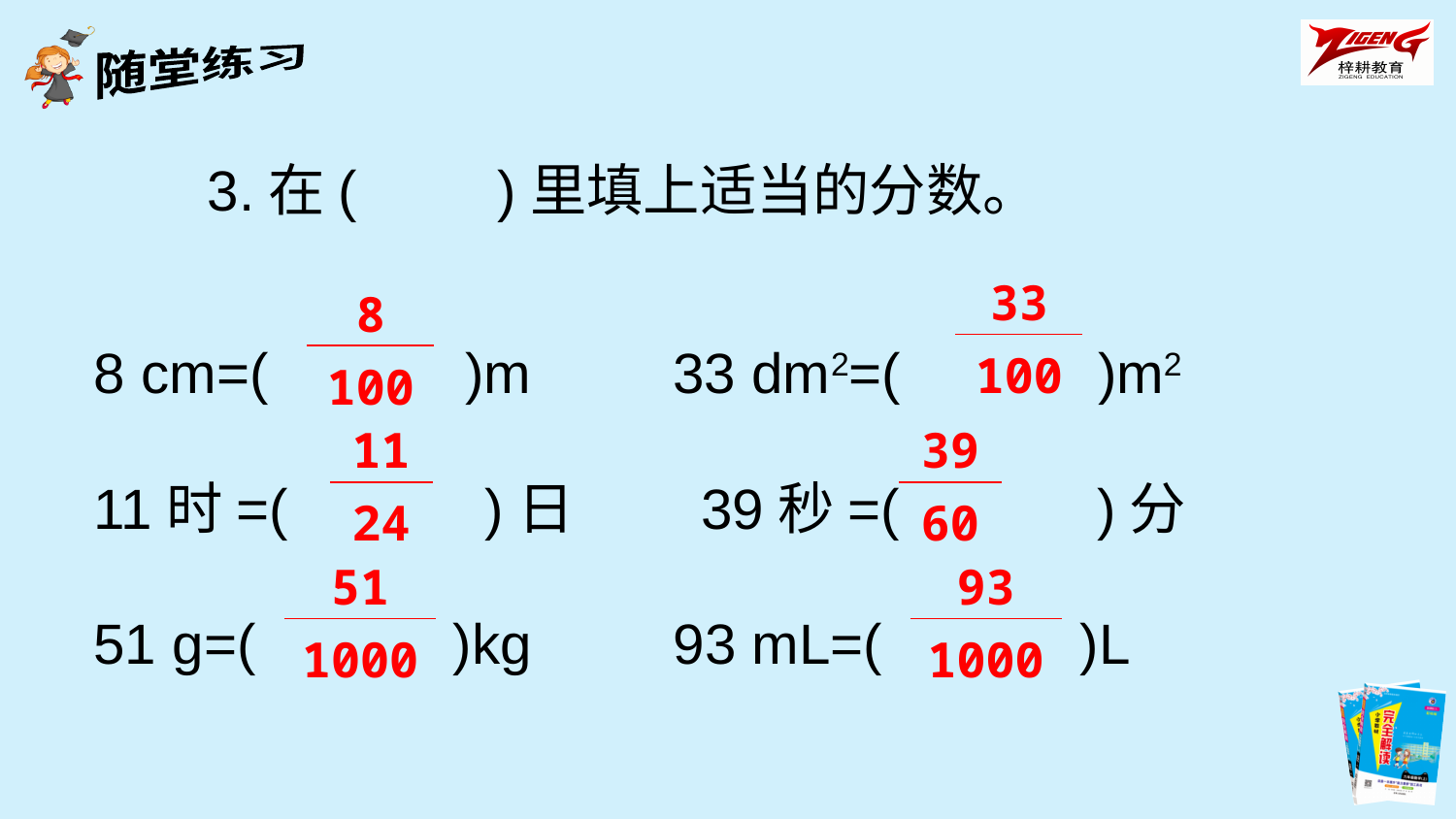

3.在(　　)里填上适当的分数。
8 cm=(　　　)m         33 dm2=(　　　)m2
11时=(　　　)日         39秒=(　　　)分
51 g=(　　　)kg         93 mL=(　　　)L
| 33 |
| --- |
| 100 |
| 8 |
| --- |
| 100 |
| 11 |
| --- |
| 24 |
| 39 |
| --- |
| 60 |
| 51 |
| --- |
| 1000 |
| 93 |
| --- |
| 1000 |